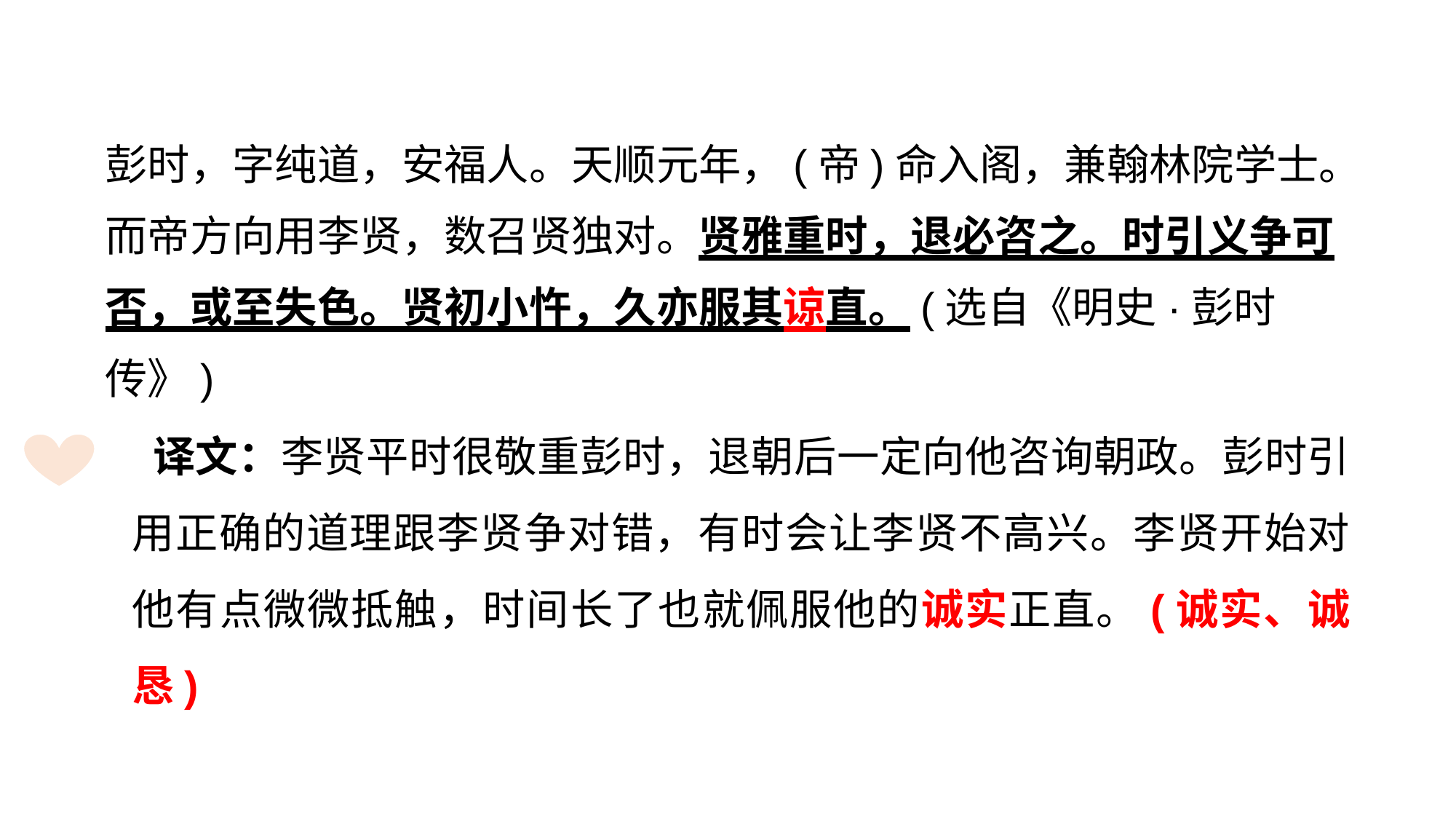

彭时，字纯道，安福人。天顺元年，(帝)命入阁，兼翰林院学士。而帝方向用李贤，数召贤独对。贤雅重时，退必咨之。时引义争可否，或至失色。贤初小忤，久亦服其谅直。(选自《明史·彭时传》)
 译文：李贤平时很敬重彭时，退朝后一定向他咨询朝政。彭时引用正确的道理跟李贤争对错，有时会让李贤不高兴。李贤开始对他有点微微抵触，时间长了也就佩服他的诚实正直。(诚实、诚恳)